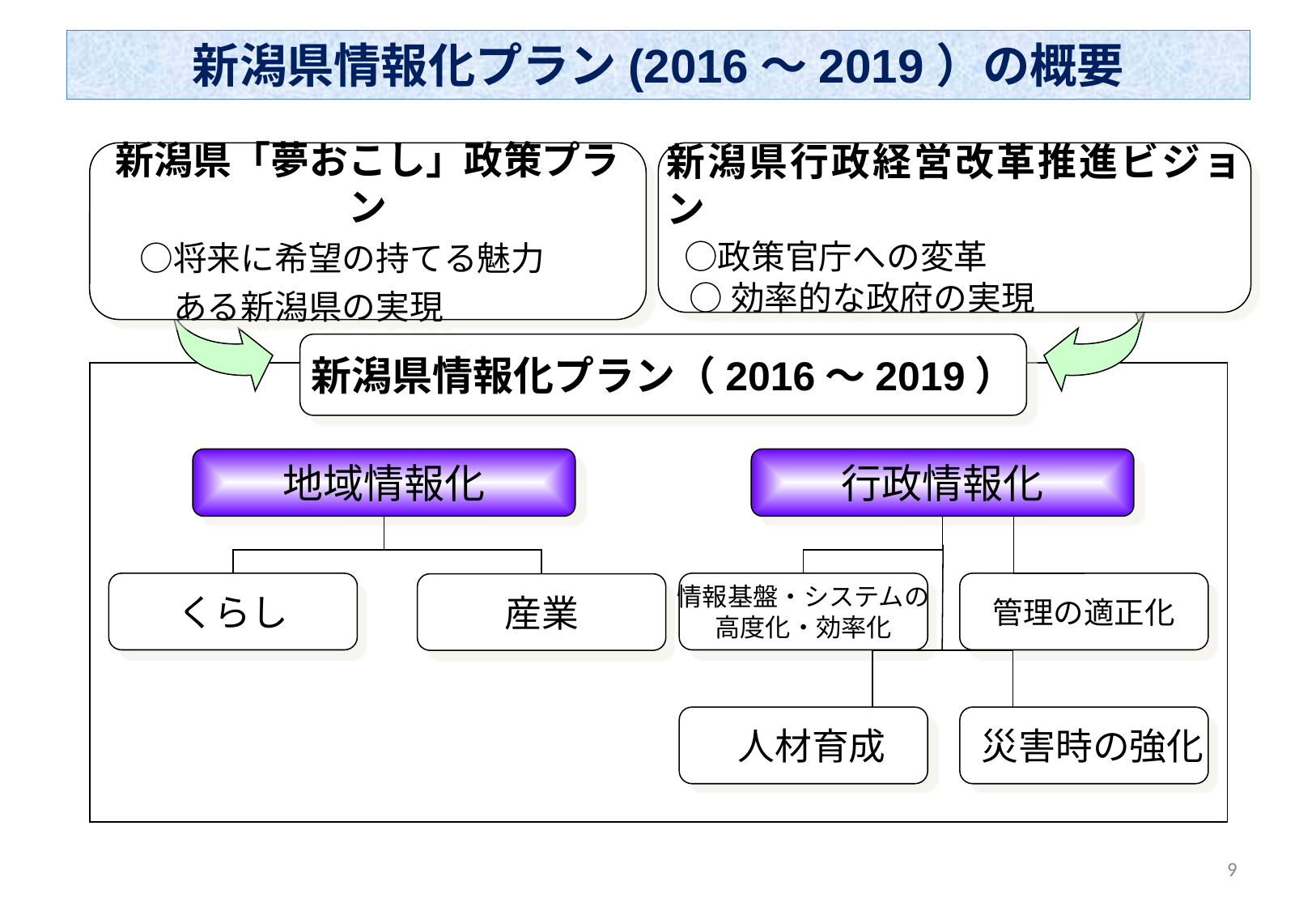

新潟県情報化プラン(2016～2019）の概要
新潟県「夢おこし」政策プラン
　 ○将来に希望の持てる魅力
　　 ある新潟県の実現
新潟県行政経営改革推進ビジョン
  ○政策官庁への変革
   ○効率的な政府の実現

新潟県情報化プラン（2016～2019）

地域情報化
行政情報化

くらし
情報基盤・システムの
高度化・効率化
管理の適正化
産業
 人材育成
 災害時の強化
9